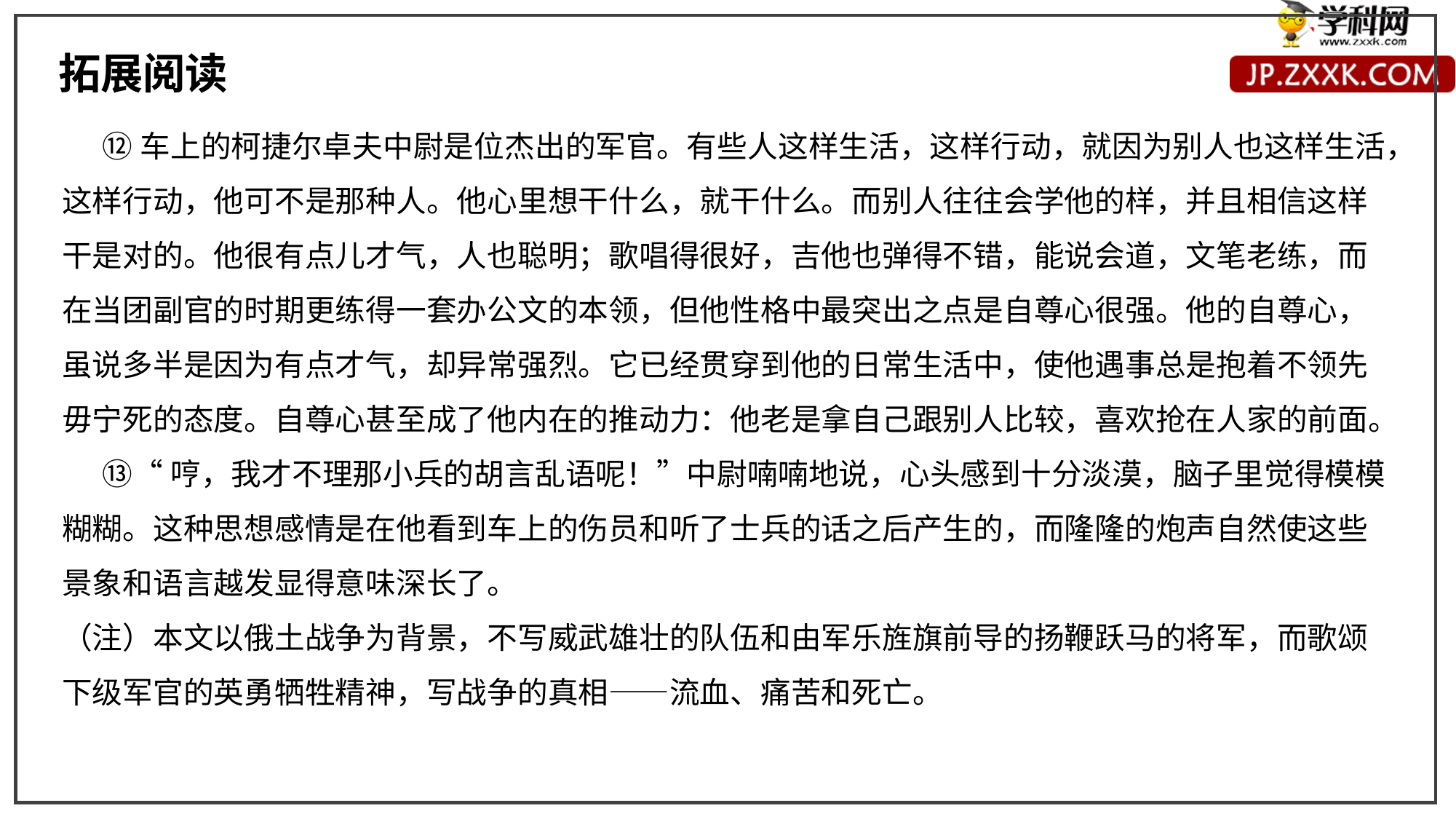

拓展阅读
      ⑫车上的柯捷尔卓夫中尉是位杰出的军官。有些人这样生活，这样行动，就因为别人也这样生活，这样行动，他可不是那种人。他心里想干什么，就干什么。而别人往往会学他的样，并且相信这样干是对的。他很有点儿才气，人也聪明；歌唱得很好，吉他也弹得不错，能说会道，文笔老练，而在当团副官的时期更练得一套办公文的本领，但他性格中最突出之点是自尊心很强。他的自尊心，虽说多半是因为有点才气，却异常强烈。它已经贯穿到他的日常生活中，使他遇事总是抱着不领先毋宁死的态度。自尊心甚至成了他内在的推动力：他老是拿自己跟别人比较，喜欢抢在人家的前面。
      ⑬“哼，我才不理那小兵的胡言乱语呢！”中尉喃喃地说，心头感到十分淡漠，脑子里觉得模模糊糊。这种思想感情是在他看到车上的伤员和听了士兵的话之后产生的，而隆隆的炮声自然使这些景象和语言越发显得意味深长了。
（注）本文以俄土战争为背景，不写威武雄壮的队伍和由军乐旌旗前导的扬鞭跃马的将军，而歌颂下级军官的英勇牺牲精神，写战争的真相——流血、痛苦和死亡。